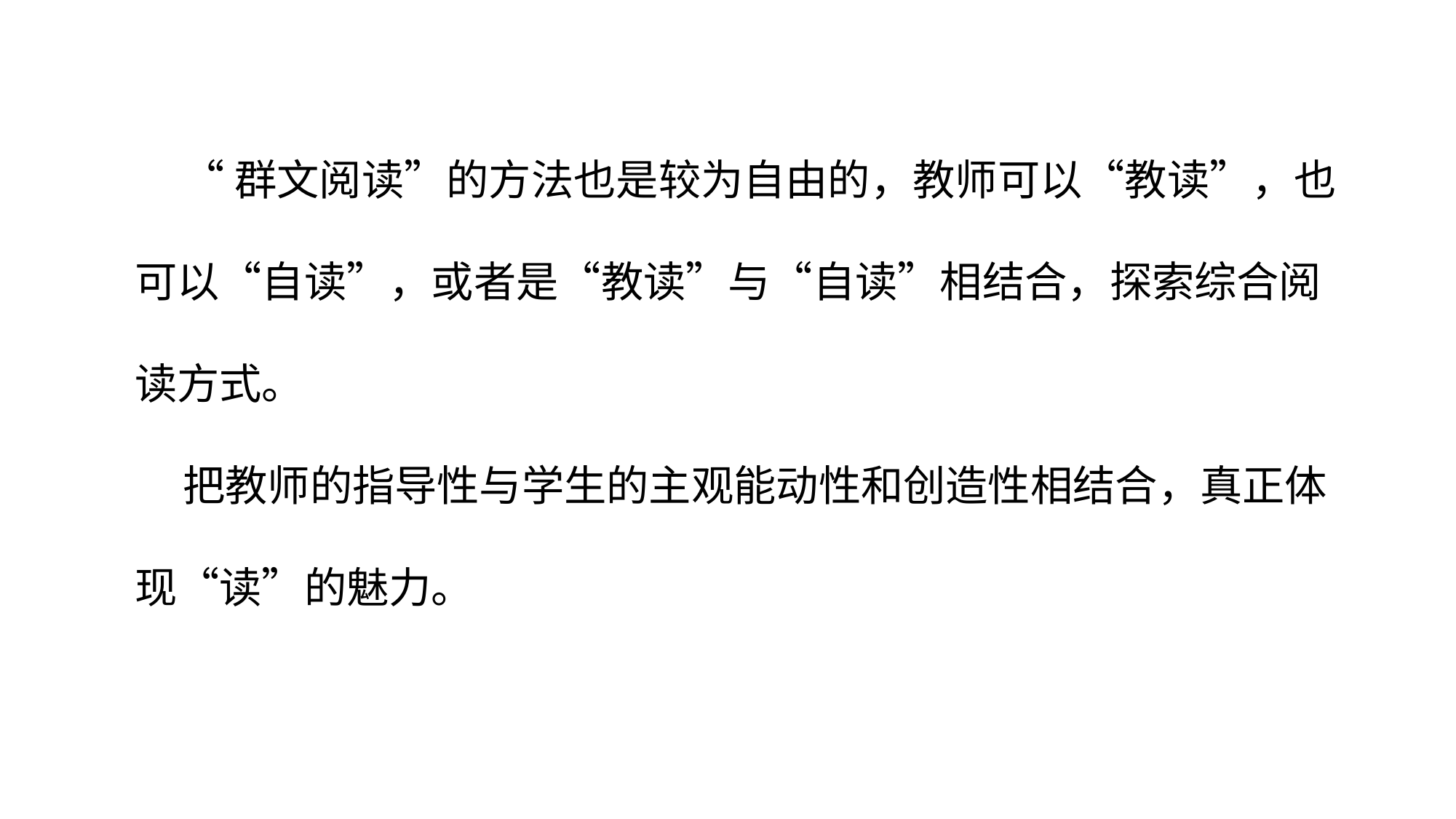

“群文阅读”的方法也是较为自由的，教师可以“教读”，也可以“自读”，或者是“教读”与“自读”相结合，探索综合阅读方式。
    把教师的指导性与学生的主观能动性和创造性相结合，真正体现“读”的魅力。